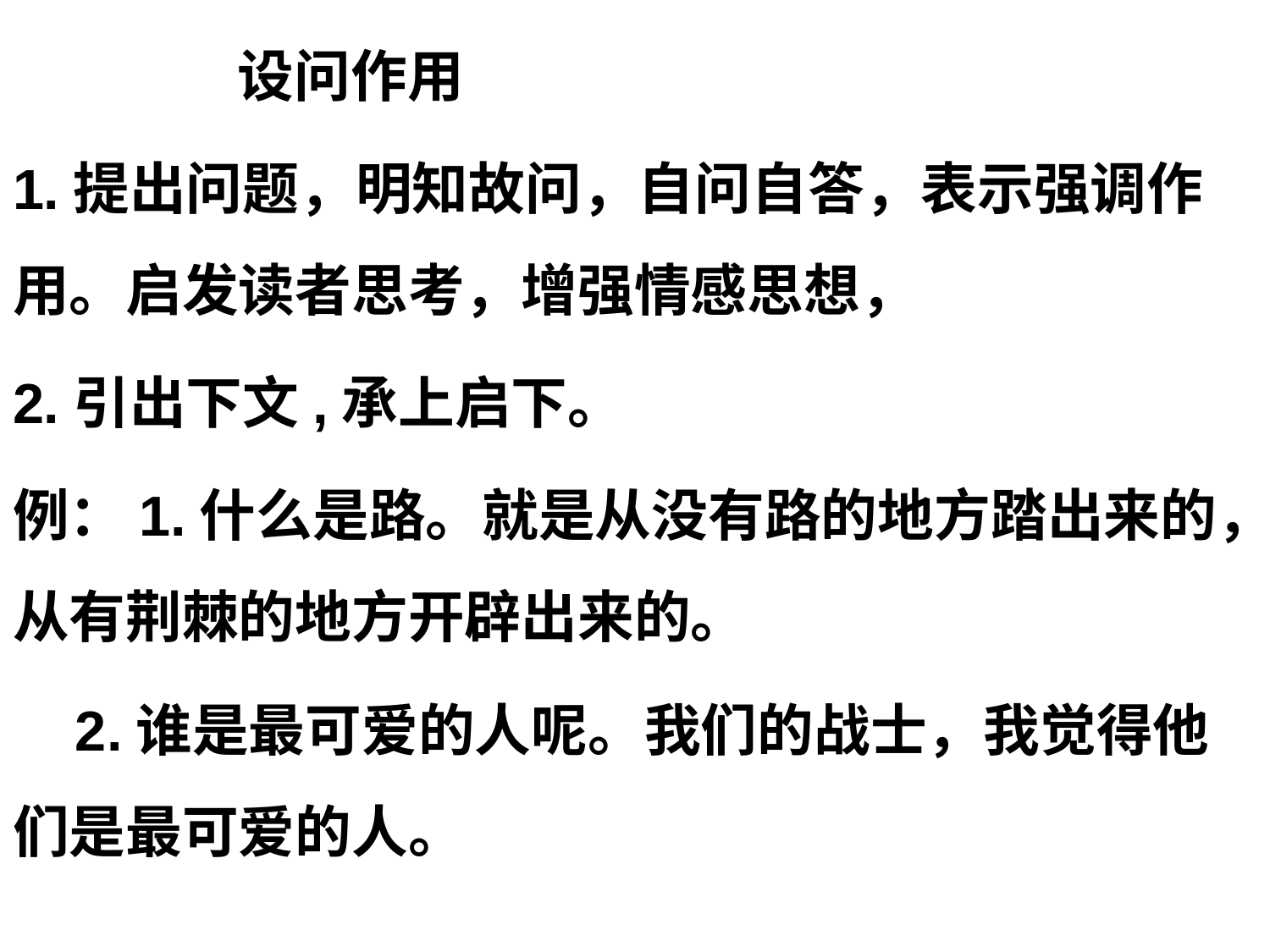

设问作用
1.提出问题，明知故问，自问自答，表示强调作用。启发读者思考，增强情感思想，
2.引出下文,承上启下。
例：1.什么是路。就是从没有路的地方踏出来的，从有荆棘的地方开辟出来的。
    2.谁是最可爱的人呢。我们的战士，我觉得他们是最可爱的人。